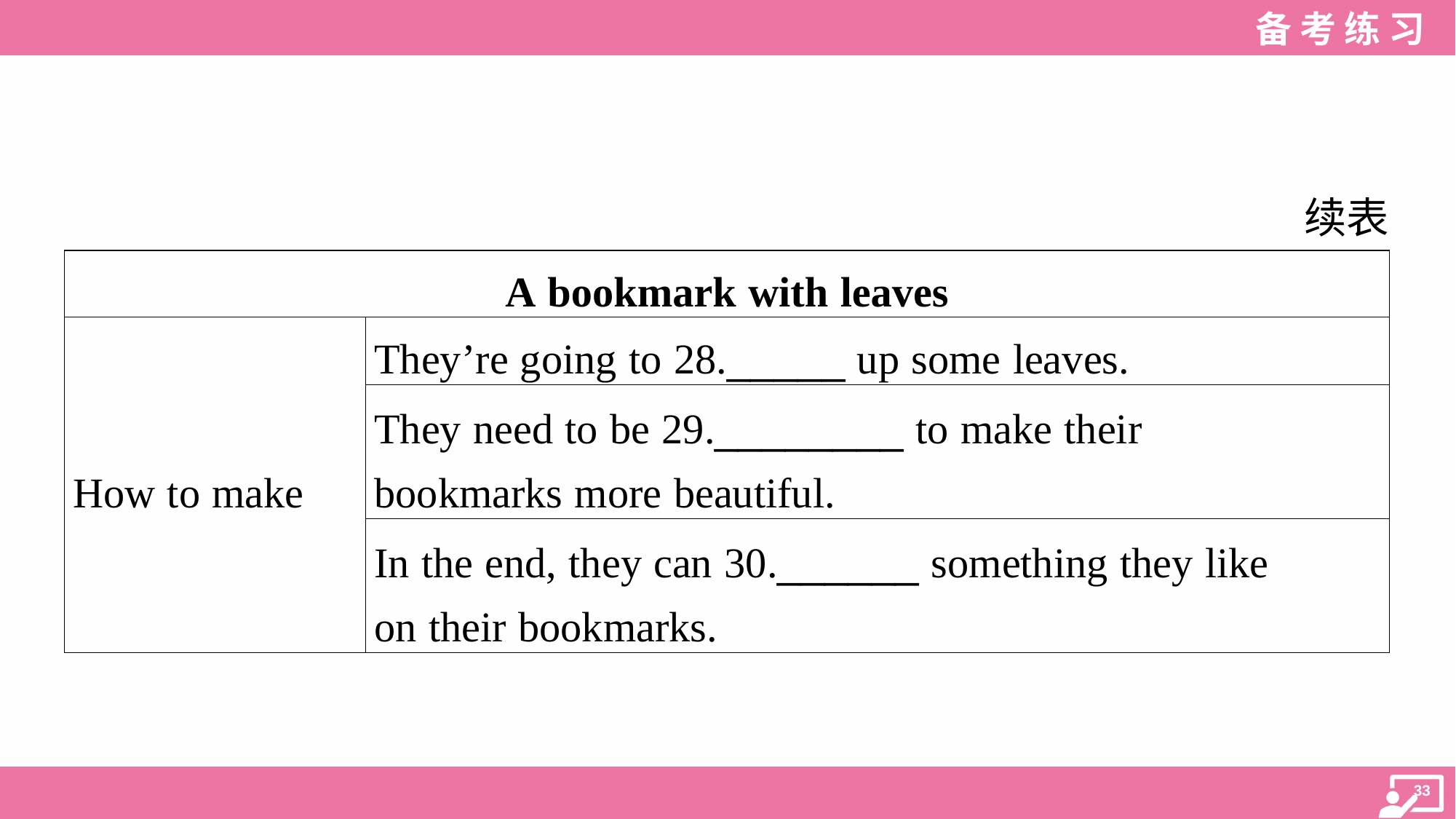

续表
| A bookmark with leaves |  |
| --- | --- |
| How to make | They’re going to 28.\_\_\_\_\_ up some leaves. |
|  | They need to be 29.\_\_\_\_\_\_\_\_ to make their bookmarks more beautiful. |
|  | In the end, they can 30.\_\_\_\_\_\_ something they like on their bookmarks. |